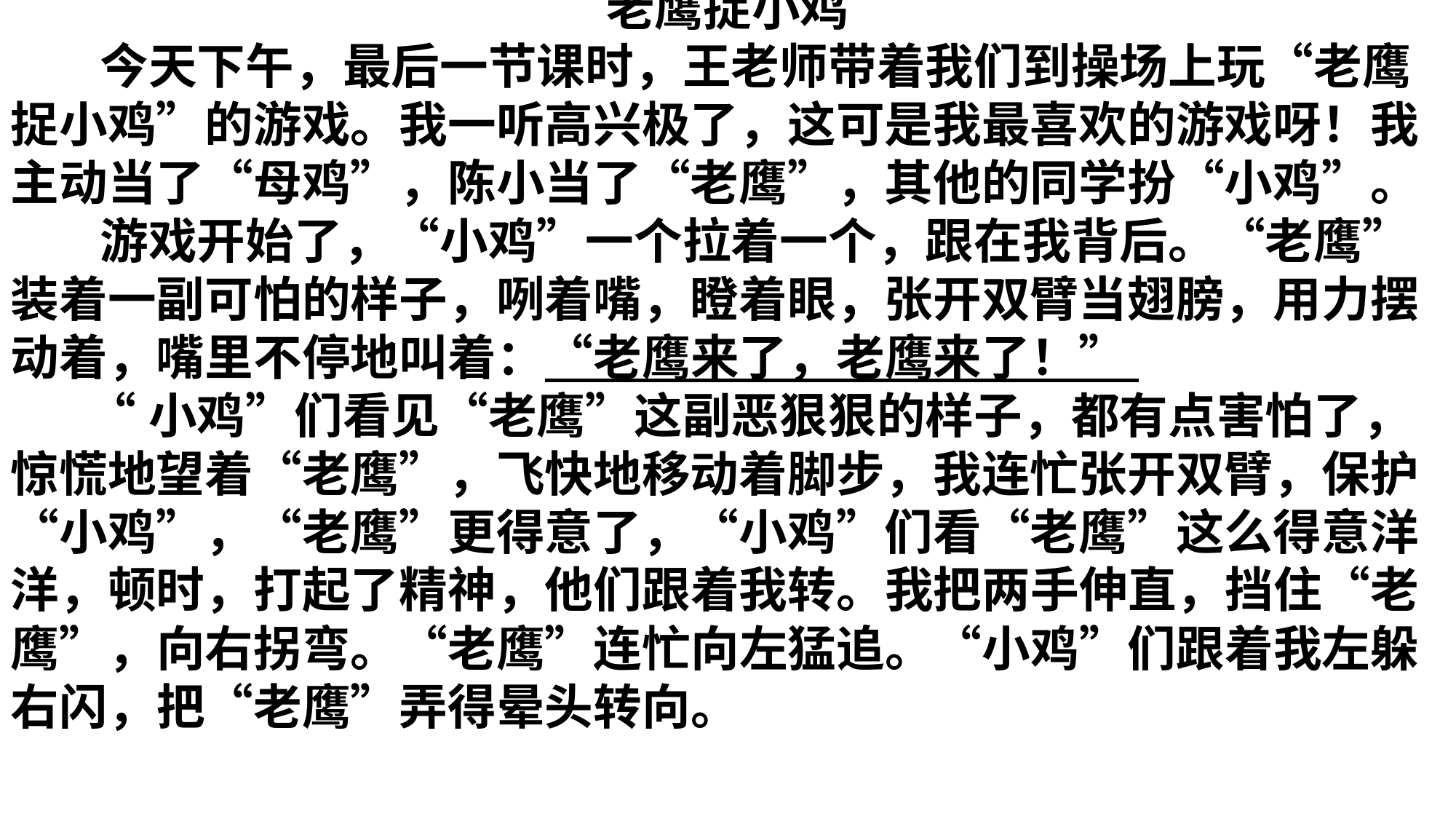

老鹰捉小鸡
       今天下午，最后一节课时，王老师带着我们到操场上玩“老鹰捉小鸡”的游戏。我一听高兴极了，这可是我最喜欢的游戏呀！我主动当了“母鸡”，陈小当了“老鹰”，其他的同学扮“小鸡”。
       游戏开始了，“小鸡”一个拉着一个，跟在我背后。“老鹰”装着一副可怕的样子，咧着嘴，瞪着眼，张开双臂当翅膀，用力摆动着，嘴里不停地叫着：“老鹰来了，老鹰来了！”
       “小鸡”们看见“老鹰”这副恶狠狠的样子，都有点害怕了，惊慌地望着“老鹰”，飞快地移动着脚步，我连忙张开双臂，保护“小鸡”，“老鹰”更得意了，“小鸡”们看“老鹰”这么得意洋洋，顿时，打起了精神，他们跟着我转。我把两手伸直，挡住“老鹰”，向右拐弯。“老鹰”连忙向左猛追。“小鸡”们跟着我左躲右闪，把“老鹰”弄得晕头转向。